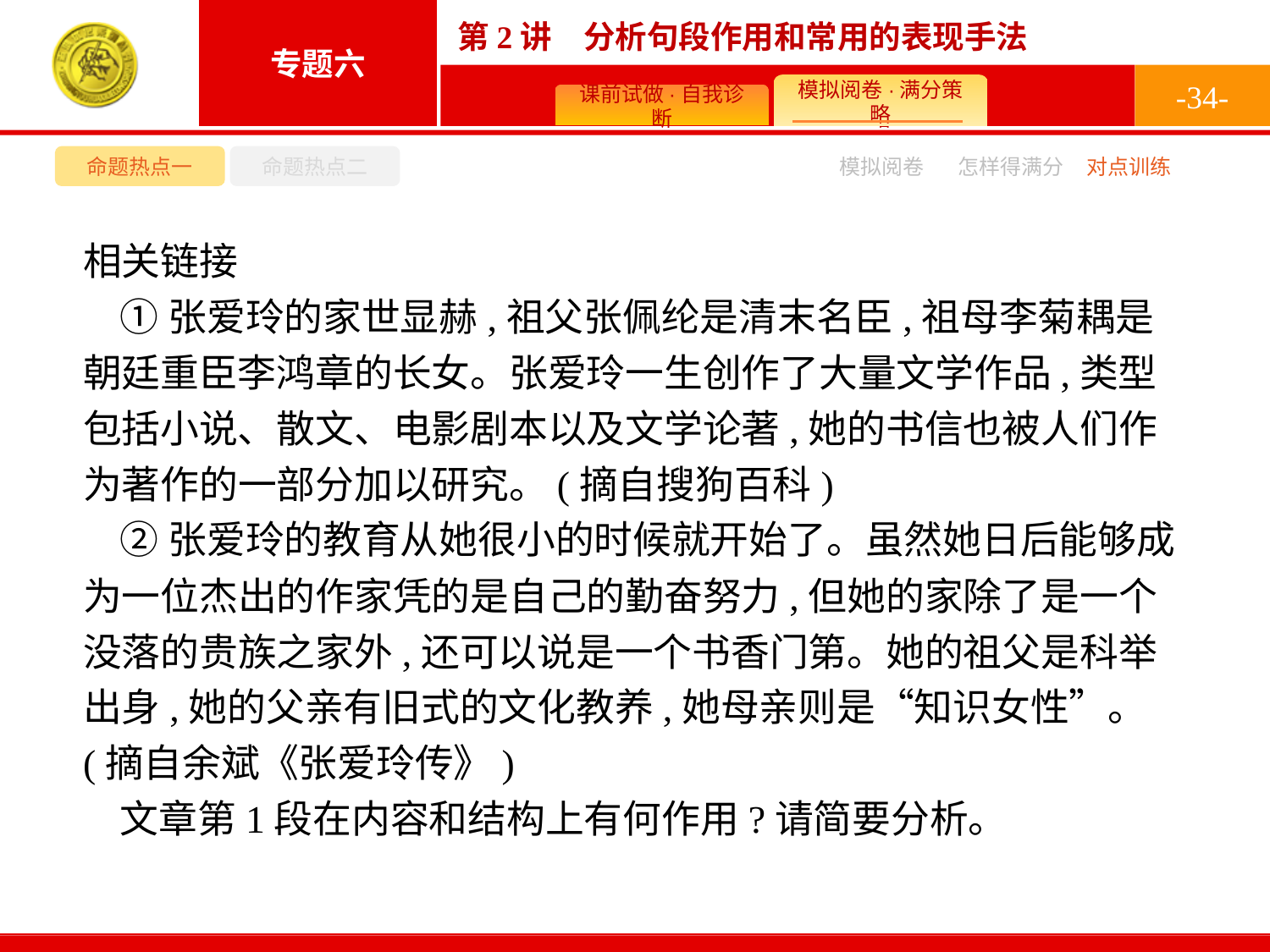

-34-
命题热点一
命题热点二
模拟阅卷
怎样得满分
对点训练
相关链接
①张爱玲的家世显赫,祖父张佩纶是清末名臣,祖母李菊耦是朝廷重臣李鸿章的长女。张爱玲一生创作了大量文学作品,类型包括小说、散文、电影剧本以及文学论著,她的书信也被人们作为著作的一部分加以研究。(摘自搜狗百科)
②张爱玲的教育从她很小的时候就开始了。虽然她日后能够成为一位杰出的作家凭的是自己的勤奋努力,但她的家除了是一个没落的贵族之家外,还可以说是一个书香门第。她的祖父是科举出身,她的父亲有旧式的文化教养,她母亲则是“知识女性”。(摘自余斌《张爱玲传》)
文章第1段在内容和结构上有何作用?请简要分析。